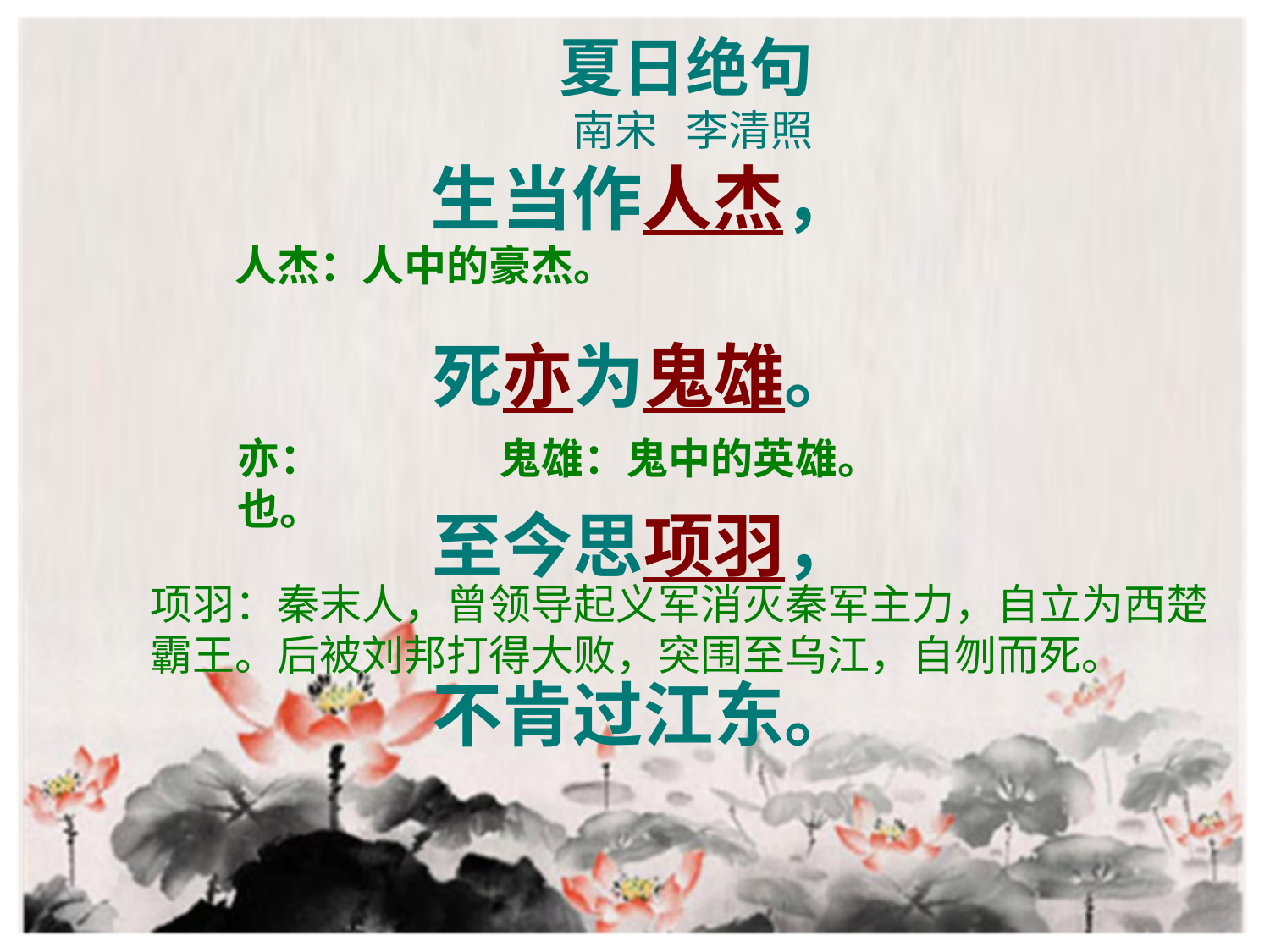

夏日绝句
南宋   李清照
　 生当作人杰，

　死亦为鬼雄。

　至今思项羽，

　不肯过江东。
人杰：人中的豪杰。
亦：也。
鬼雄：鬼中的英雄。
项羽：秦末人，曾领导起义军消灭秦军主力，自立为西楚霸王。后被刘邦打得大败，突围至乌江，自刎而死。